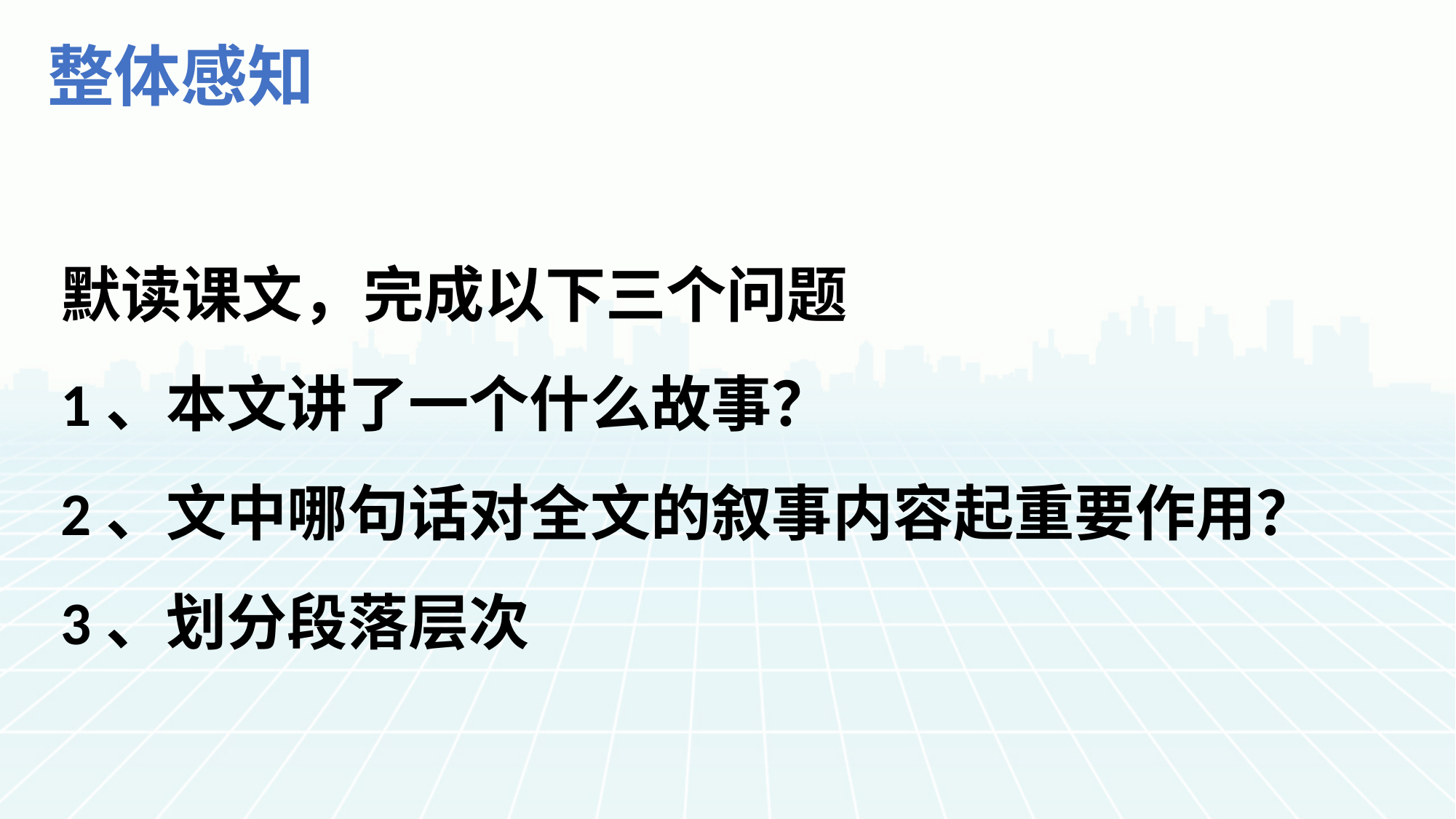

整体感知
默读课文，完成以下三个问题
1、本文讲了一个什么故事？
2、文中哪句话对全文的叙事内容起重要作用？
3、划分段落层次